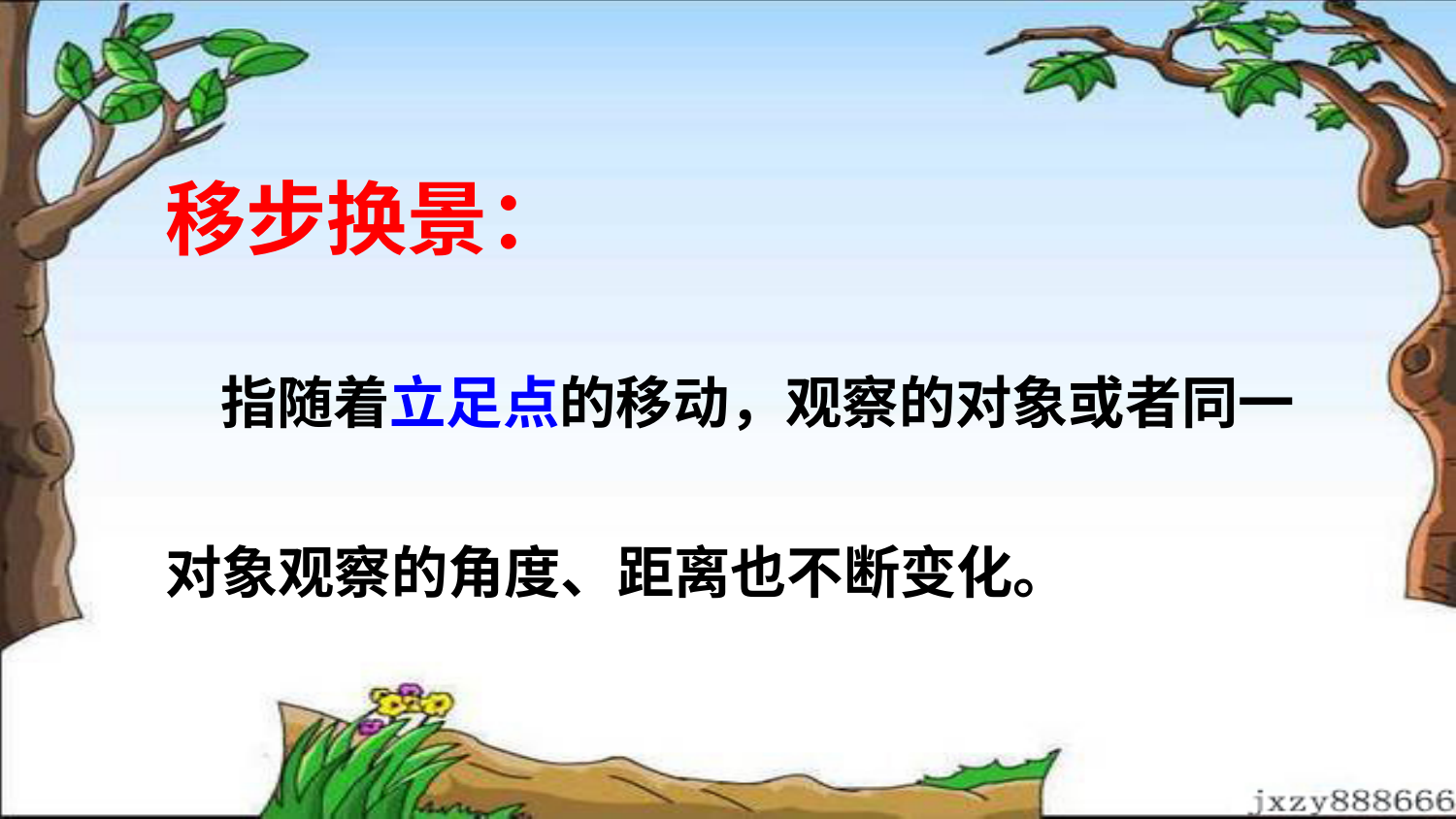

移步换景：
    指随着立足点的移动，观察的对象或者同一对象观察的角度、距离也不断变化。